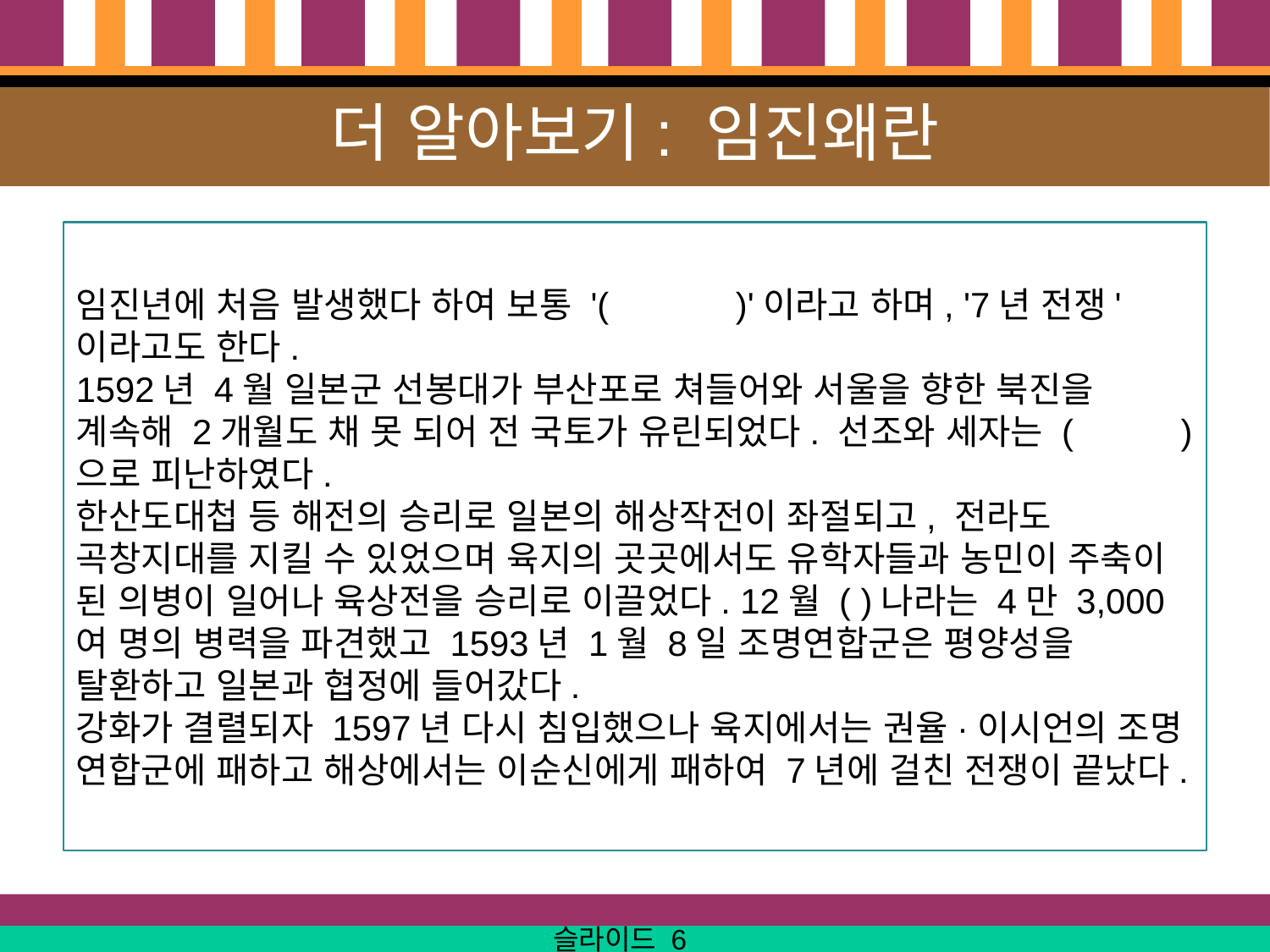

# 더 알아보기: 임진왜란
임진년에 처음 발생했다 하여 보통 '(             )'이라고 하며, '7년 전쟁'이라고도 한다.
1592년 4월 일본군 선봉대가 부산포로 쳐들어와 서울을 향한 북진을 계속해 2개월도 채 못 되어 전 국토가 유린되었다. 선조와 세자는 (           )으로 피난하였다.
한산도대첩 등 해전의 승리로 일본의 해상작전이 좌절되고, 전라도 곡창지대를 지킬 수 있었으며 육지의 곳곳에서도 유학자들과 농민이 주축이 된 의병이 일어나 육상전을 승리로 이끌었다. 12월 ( )나라는 4만 3,000여 명의 병력을 파견했고 1593년 1월 8일 조명연합군은 평양성을 탈환하고 일본과 협정에 들어갔다.
강화가 결렬되자 1597년 다시 침입했으나 육지에서는 권율·이시언의 조명 연합군에 패하고 해상에서는 이순신에게 패하여 7년에 걸친 전쟁이 끝났다.
슬라이드 6